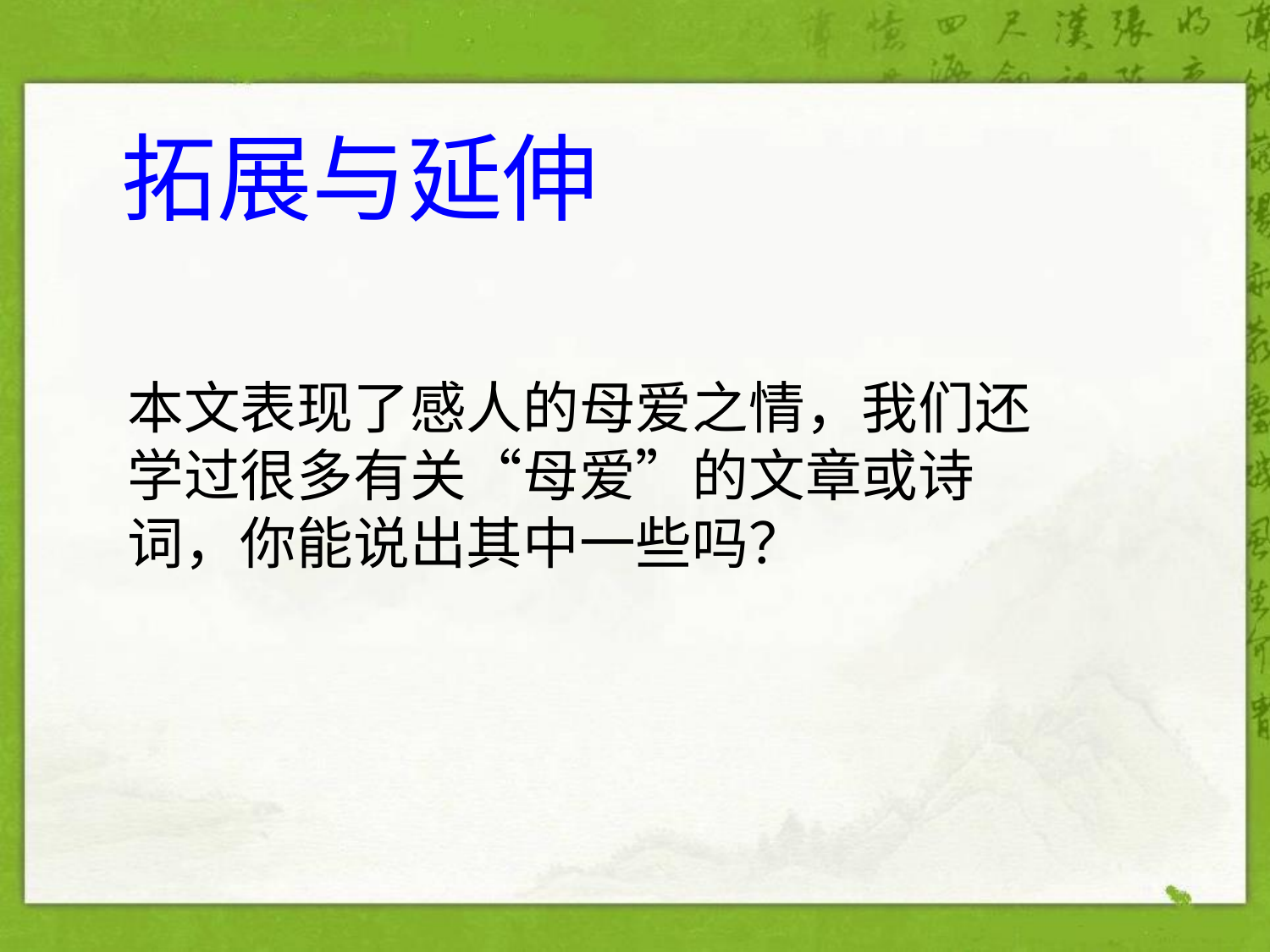

# 拓展与延伸
本文表现了感人的母爱之情，我们还学过很多有关“母爱”的文章或诗词，你能说出其中一些吗？